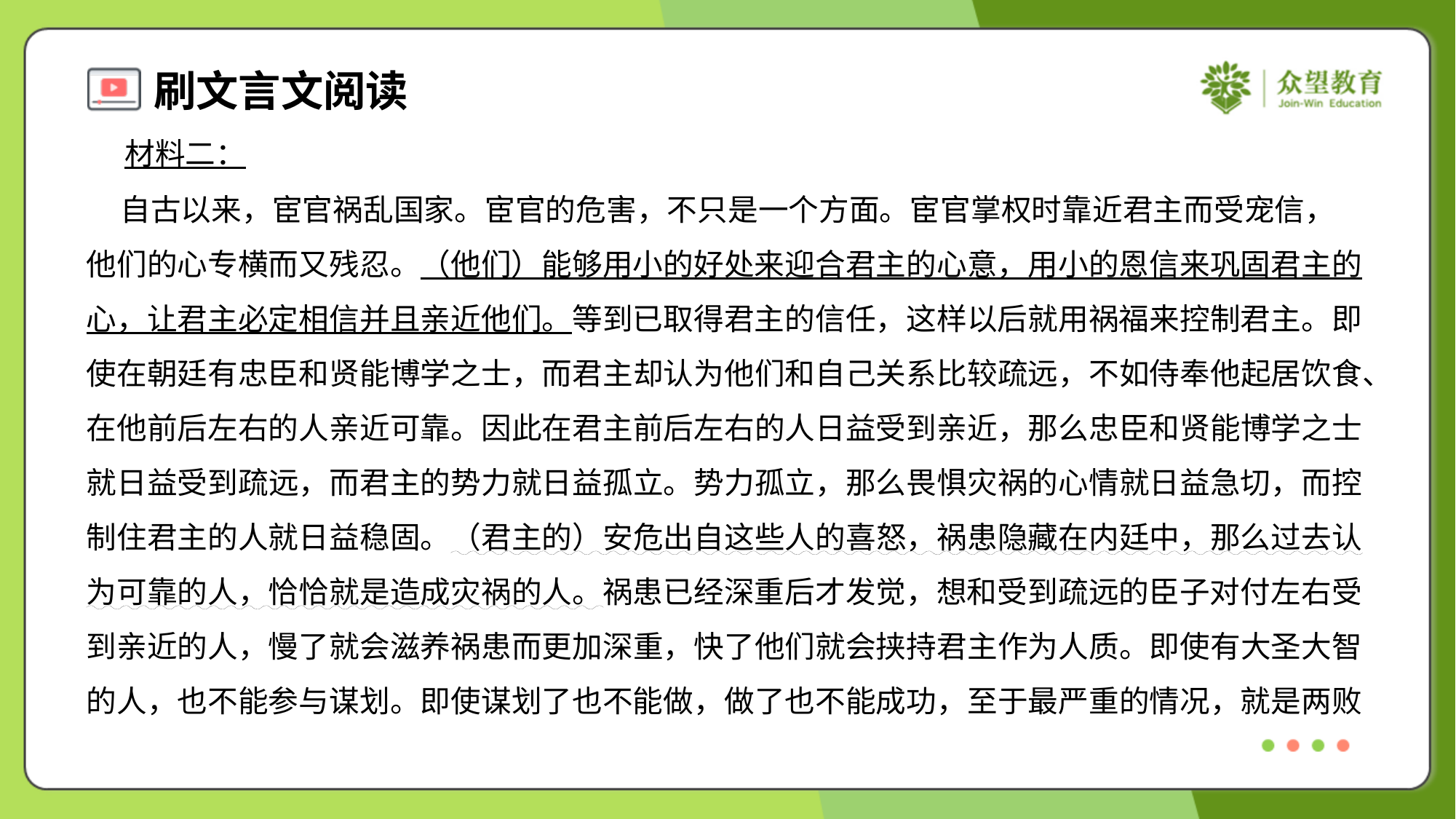

材料二：
    自古以来，宦官祸乱国家。宦官的危害，不只是一个方面。宦官掌权时靠近君主而受宠信，
他们的心专横而又残忍。（他们）能够用小的好处来迎合君主的心意，用小的恩信来巩固君主的
心，让君主必定相信并且亲近他们。等到已取得君主的信任，这样以后就用祸福来控制君主。即
使在朝廷有忠臣和贤能博学之士，而君主却认为他们和自己关系比较疏远，不如侍奉他起居饮食、
在他前后左右的人亲近可靠。因此在君主前后左右的人日益受到亲近，那么忠臣和贤能博学之士
就日益受到疏远，而君主的势力就日益孤立。势力孤立，那么畏惧灾祸的心情就日益急切，而控
制住君主的人就日益稳固。（君主的）安危出自这些人的喜怒，祸患隐藏在内廷中，那么过去认
为可靠的人，恰恰就是造成灾祸的人。祸患已经深重后才发觉，想和受到疏远的臣子对付左右受
到亲近的人，慢了就会滋养祸患而更加深重，快了他们就会挟持君主作为人质。即使有大圣大智
的人，也不能参与谋划。即使谋划了也不能做，做了也不能成功，至于最严重的情况，就是两败